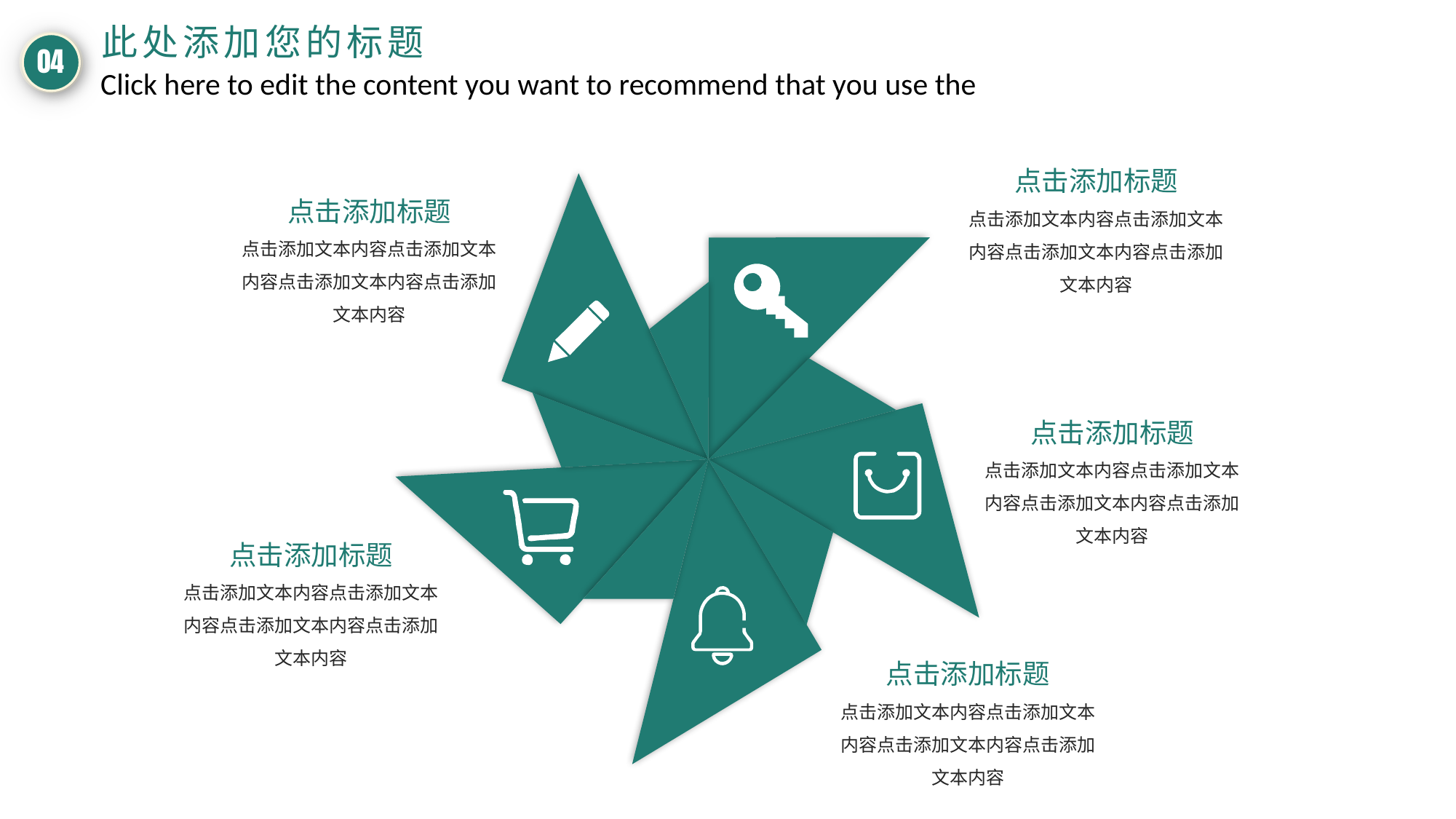

此处添加您的标题

04
Click here to edit the content you want to recommend that you use the
点击添加标题
点击添加文本内容点击添加文本内容点击添加文本内容点击添加文本内容
点击添加标题
点击添加文本内容点击添加文本内容点击添加文本内容点击添加文本内容

点击添加标题
点击添加文本内容点击添加文本内容点击添加文本内容点击添加文本内容
点击添加标题
点击添加文本内容点击添加文本内容点击添加文本内容点击添加文本内容
点击添加标题
点击添加文本内容点击添加文本内容点击添加文本内容点击添加文本内容